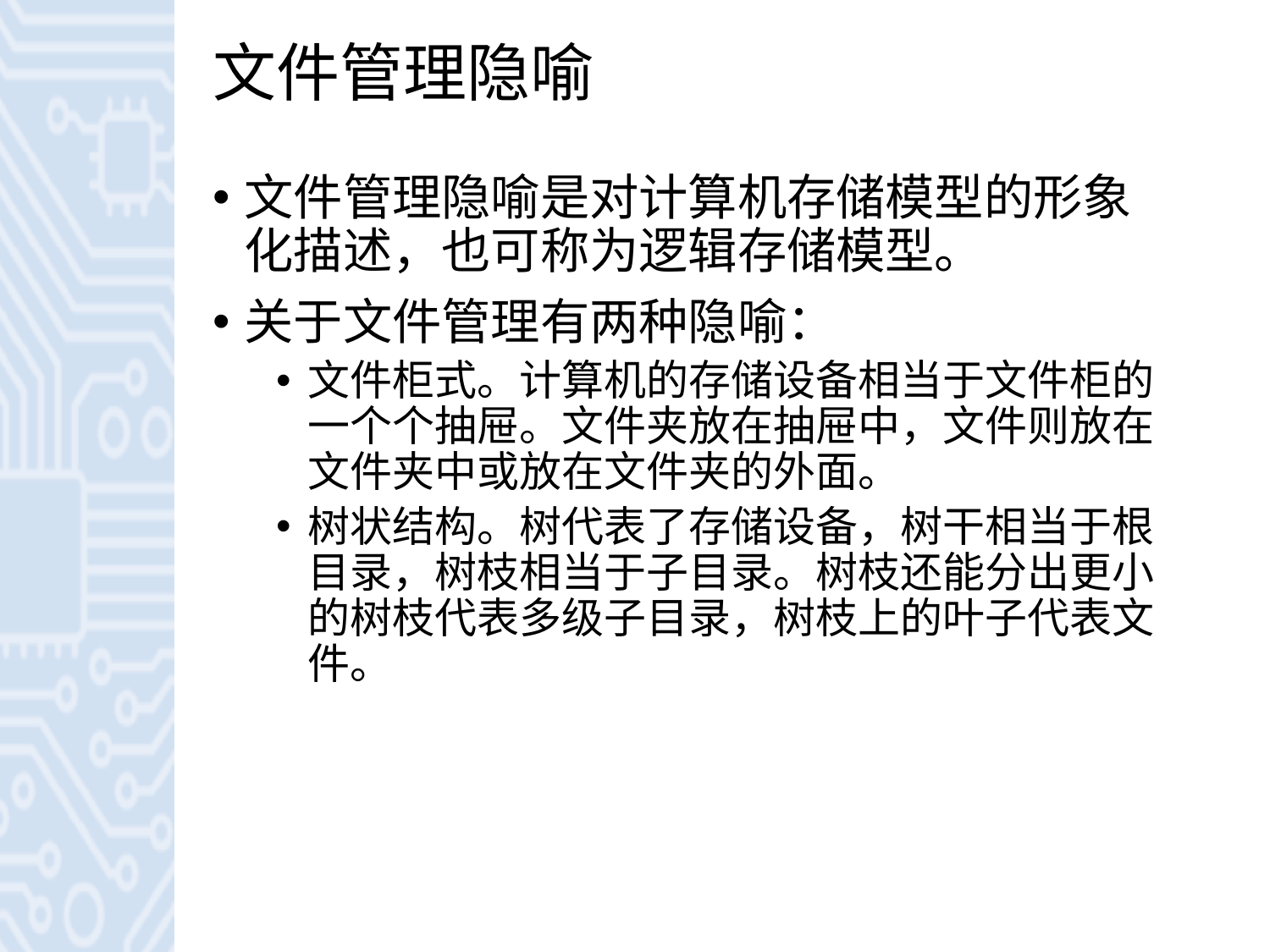

# 文件管理隐喻
文件管理隐喻是对计算机存储模型的形象化描述，也可称为逻辑存储模型。
关于文件管理有两种隐喻：
文件柜式。计算机的存储设备相当于文件柜的一个个抽屉。文件夹放在抽屉中，文件则放在文件夹中或放在文件夹的外面。
树状结构。树代表了存储设备，树干相当于根目录，树枝相当于子目录。树枝还能分出更小的树枝代表多级子目录，树枝上的叶子代表文件。